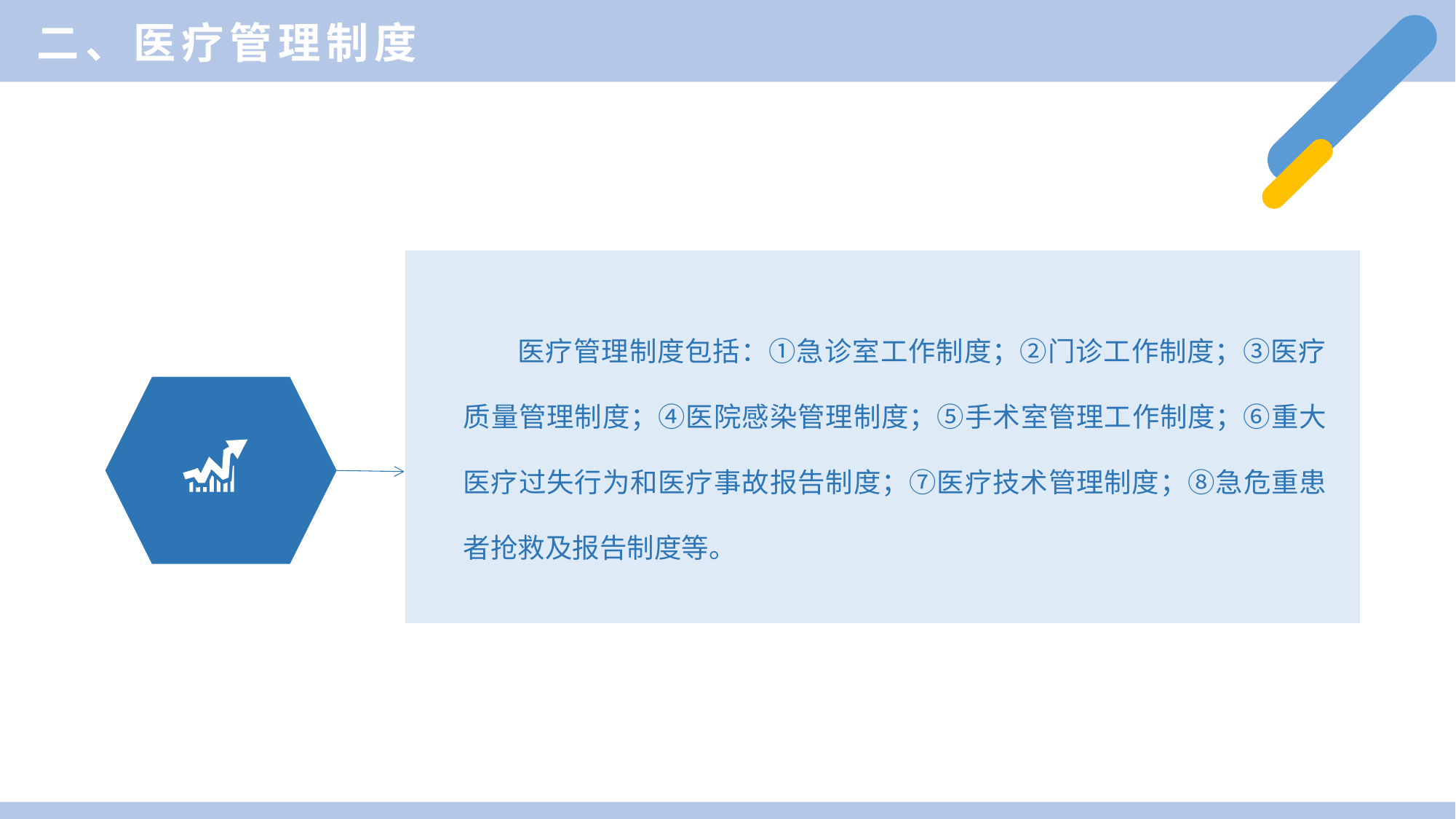

二、医疗管理制度

医疗管理制度包括：①急诊室工作制度；②门诊工作制度；③医疗质量管理制度；④医院感染管理制度；⑤手术室管理工作制度；⑥重大医疗过失行为和医疗事故报告制度；⑦医疗技术管理制度；⑧急危重患者抢救及报告制度等。